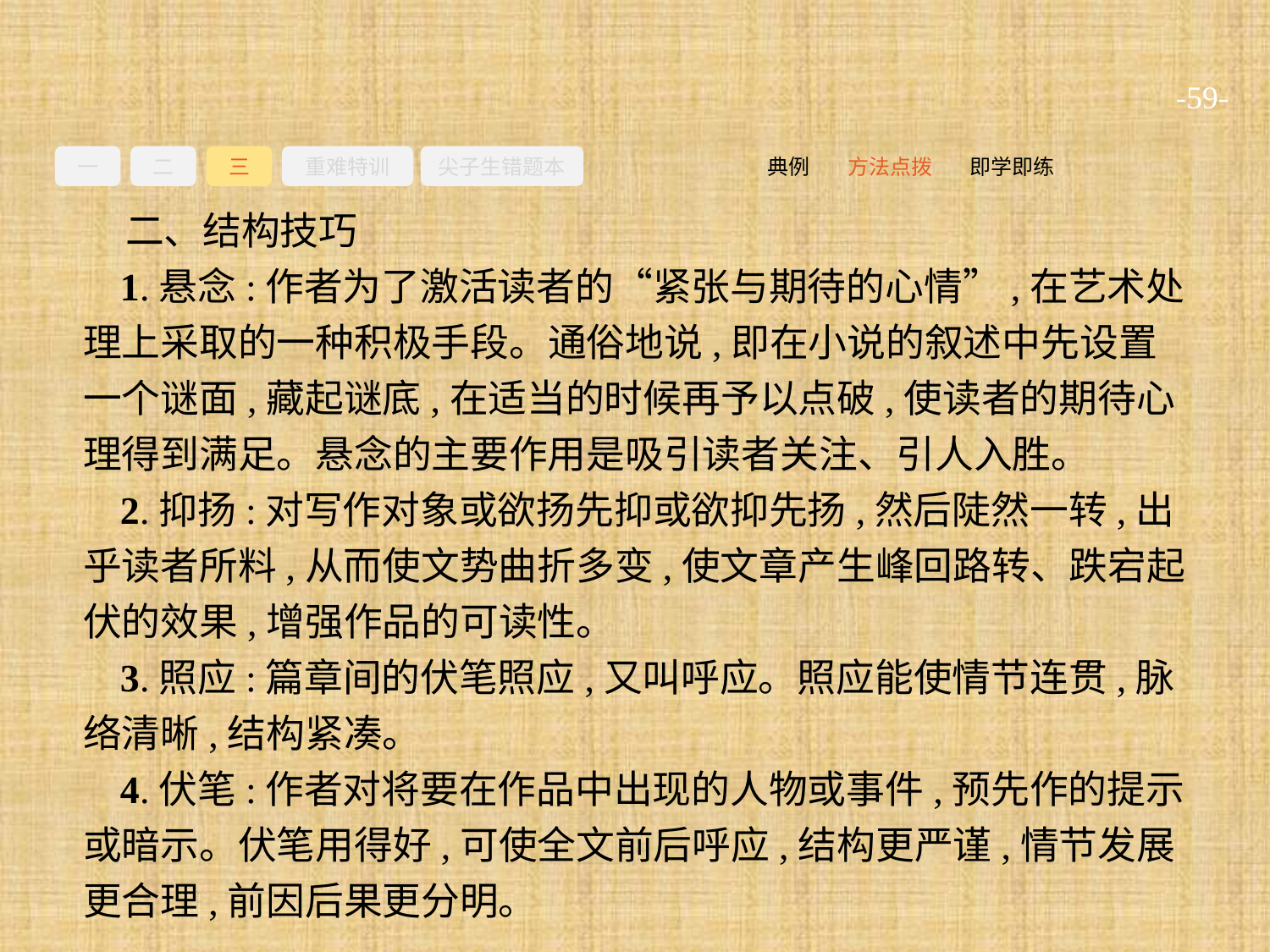

-59-
一
二
三
重难特训
尖子生错题本
即学即练
方法点拨
典例
二、结构技巧
1.悬念:作者为了激活读者的“紧张与期待的心情”,在艺术处理上采取的一种积极手段。通俗地说,即在小说的叙述中先设置一个谜面,藏起谜底,在适当的时候再予以点破,使读者的期待心理得到满足。悬念的主要作用是吸引读者关注、引人入胜。
2.抑扬:对写作对象或欲扬先抑或欲抑先扬,然后陡然一转,出乎读者所料,从而使文势曲折多变,使文章产生峰回路转、跌宕起伏的效果,增强作品的可读性。
3.照应:篇章间的伏笔照应,又叫呼应。照应能使情节连贯,脉络清晰,结构紧凑。
4.伏笔:作者对将要在作品中出现的人物或事件,预先作的提示或暗示。伏笔用得好,可使全文前后呼应,结构更严谨,情节发展更合理,前因后果更分明。